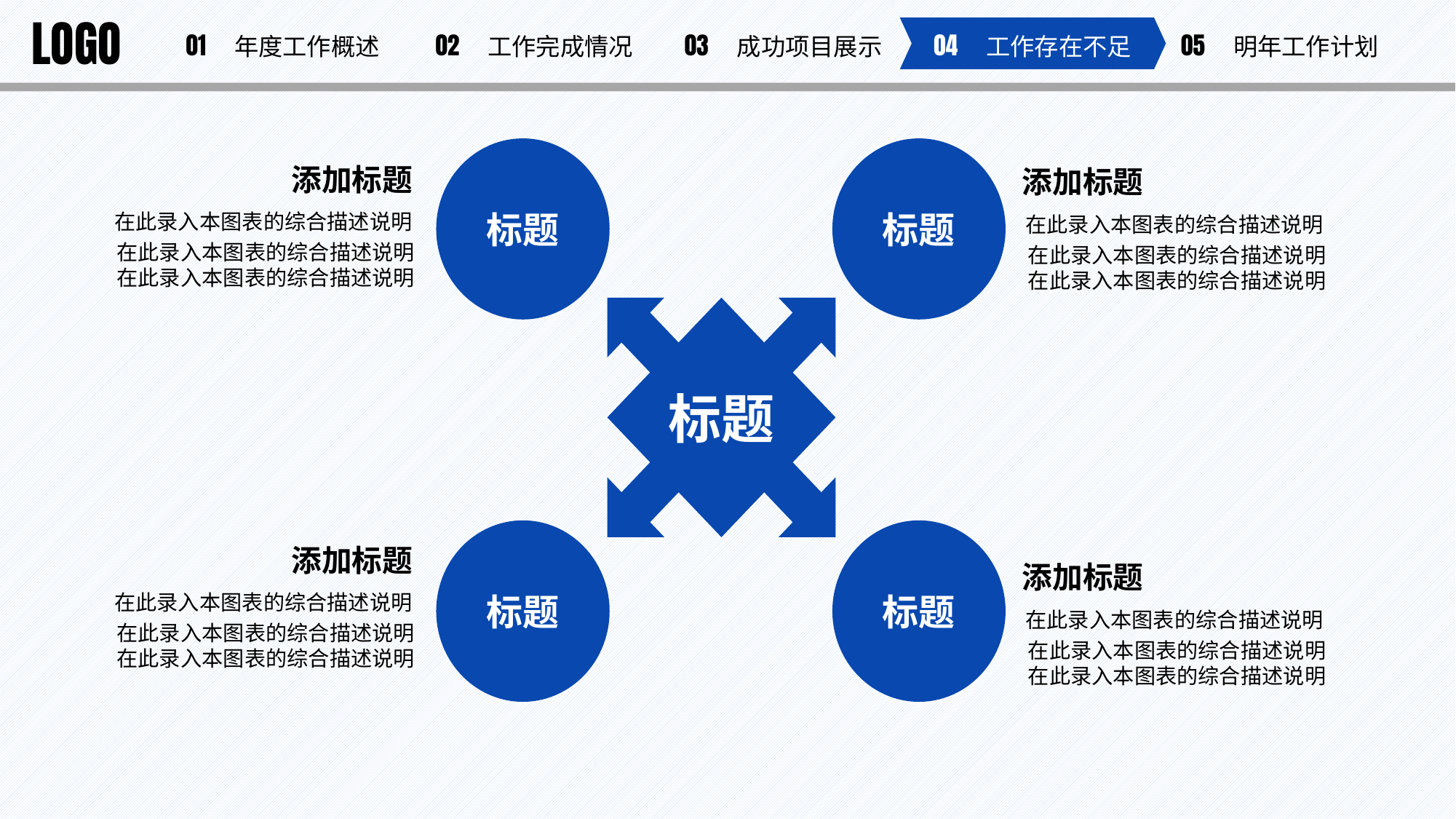

LOGO

01    年度工作概述
02    工作完成情况
03    成功项目展示
04    工作存在不足
05    明年工作计划

标题
标题
添加标题
添加标题
在此录入本图表的综合描述说明
  在此录入本图表的综合描述说明
  在此录入本图表的综合描述说明

在此录入本图表的综合描述说明
  在此录入本图表的综合描述说明
  在此录入本图表的综合描述说明

标题
标题
标题
添加标题
添加标题
在此录入本图表的综合描述说明
  在此录入本图表的综合描述说明
  在此录入本图表的综合描述说明

在此录入本图表的综合描述说明
  在此录入本图表的综合描述说明
  在此录入本图表的综合描述说明